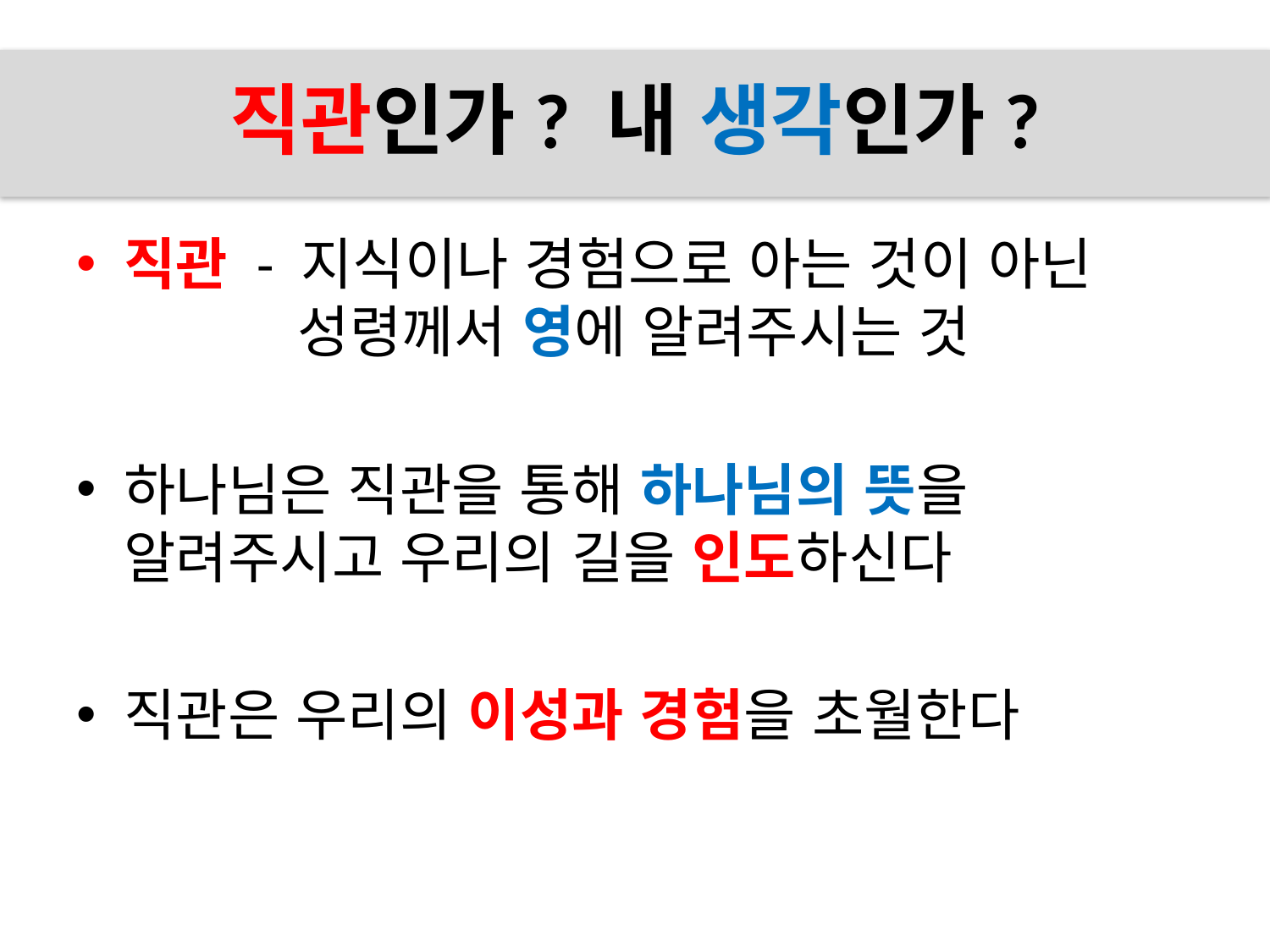

# 직관인가? 내 생각인가?

직관 - 지식이나 경험으로 아는 것이 아닌
           성령께서 영에 알려주시는 것

하나님은 직관을 통해 하나님의 뜻을 알려주시고 우리의 길을 인도하신다

직관은 우리의 이성과 경험을 초월한다